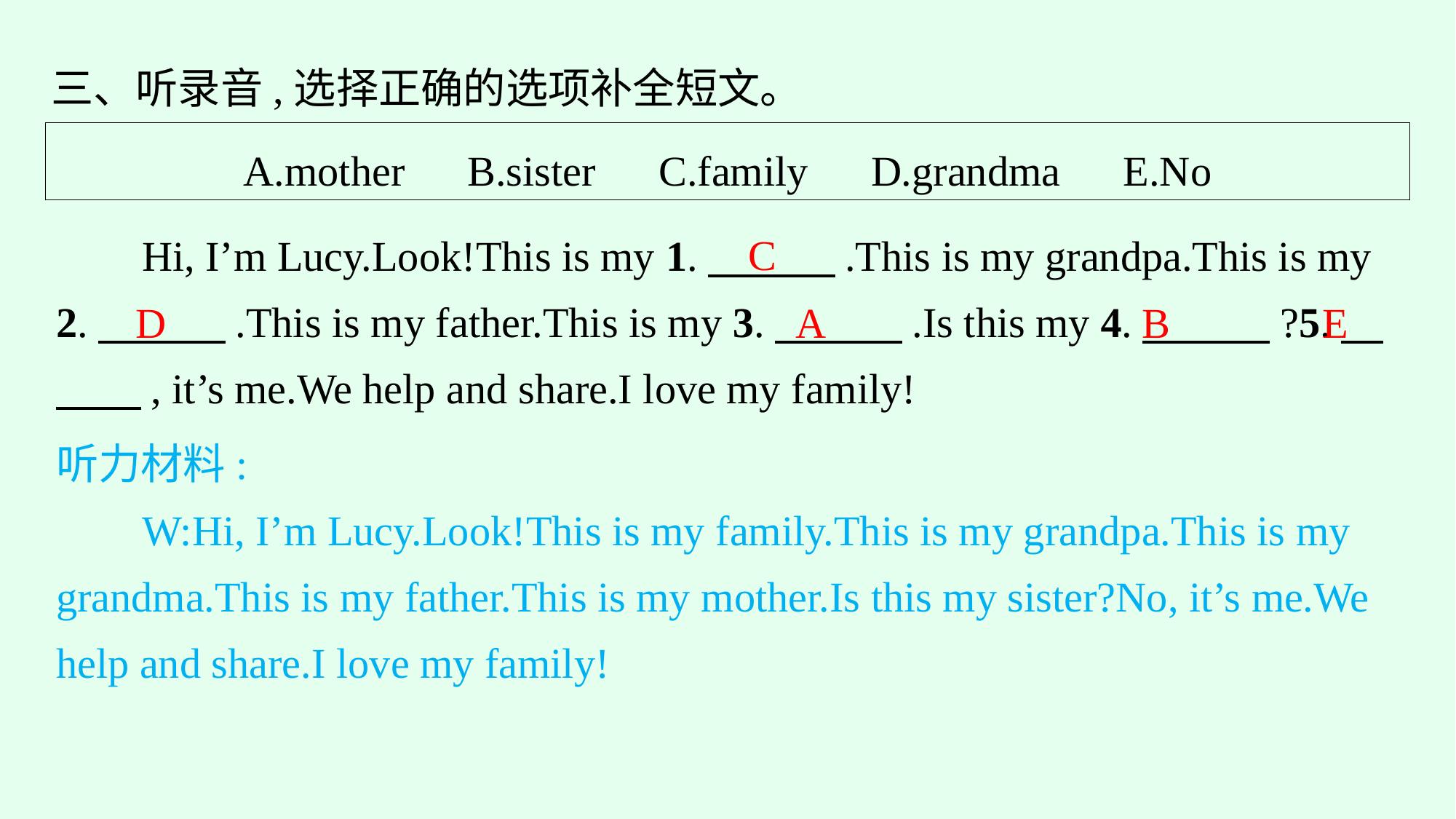

三、听录音,选择正确的选项补全短文。
A.mother　B.sister　C.family　D.grandma　E.No
C
Hi, I’m Lucy.Look!This is my 1.　　　.This is my grandpa.This is my 2.　　　.This is my father.This is my 3.　　　.Is this my 4.　　　?5.　　　, it’s me.We help and share.I love my family!
D
A
B
E
听力材料:
W:Hi, I’m Lucy.Look!This is my family.This is my grandpa.This is my grandma.This is my father.This is my mother.Is this my sister?No, it’s me.We help and share.I love my family!